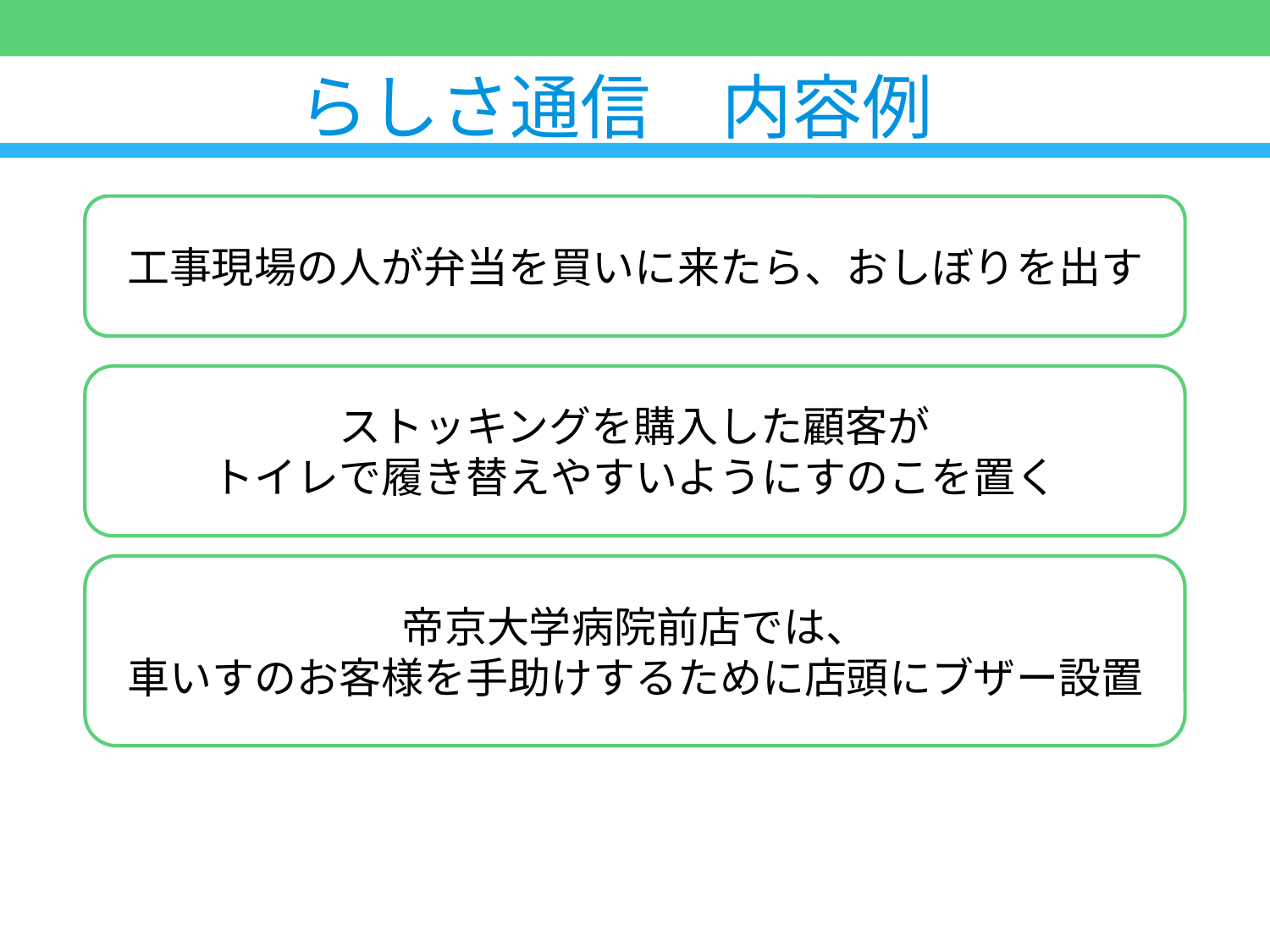

# らしさ通信　内容例

工事現場の人が弁当を買いに来たら、おしぼりを出す

ストッキングを購入した顧客が
トイレで履き替えやすいようにすのこを置く
帝京大学病院前店では、
車いすのお客様を手助けするために店頭にブザー設置